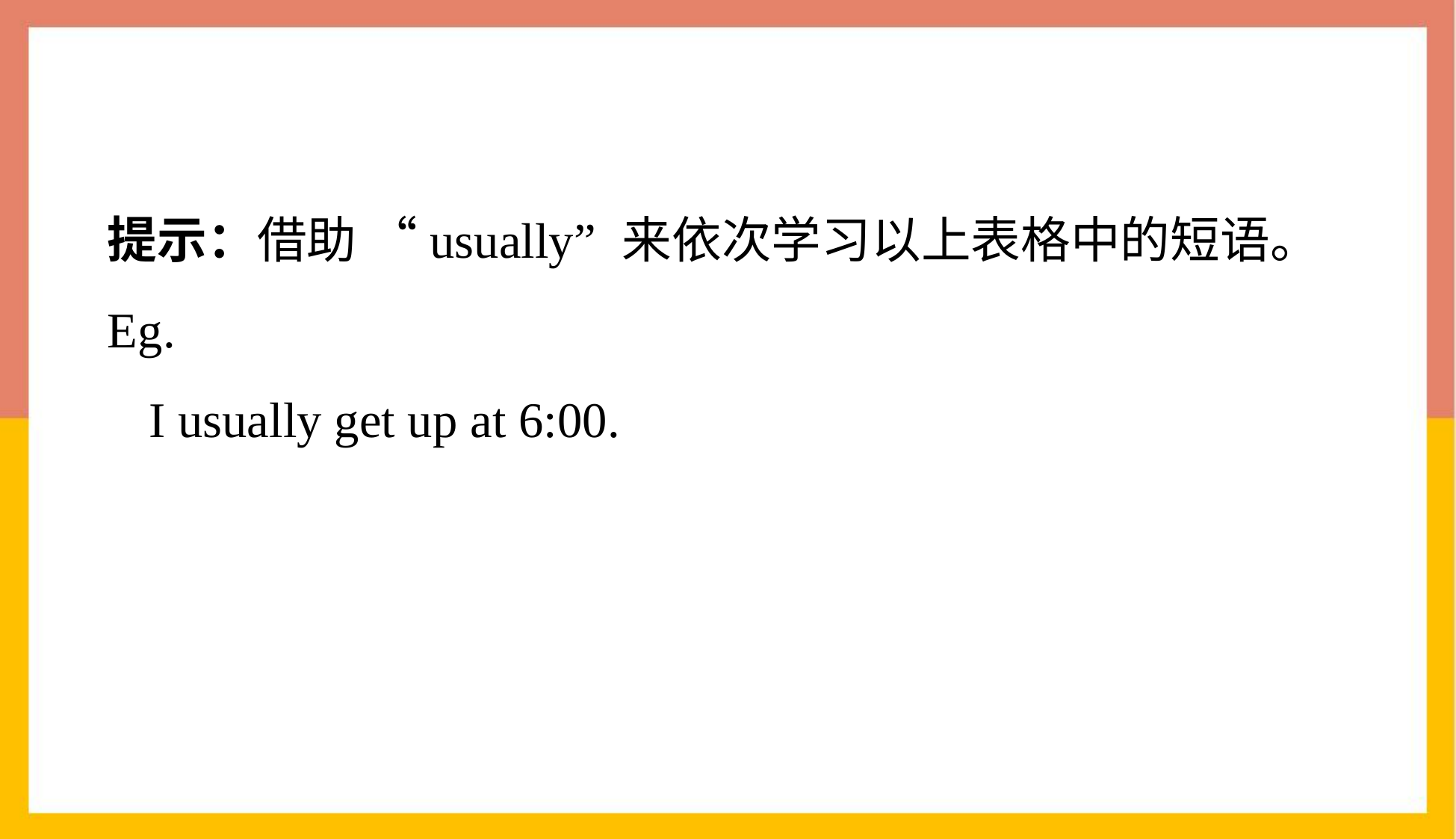

# 提示：借助 “usually” 来依次学习以上表格中的短语。 Eg. I usually get up at 6:00.